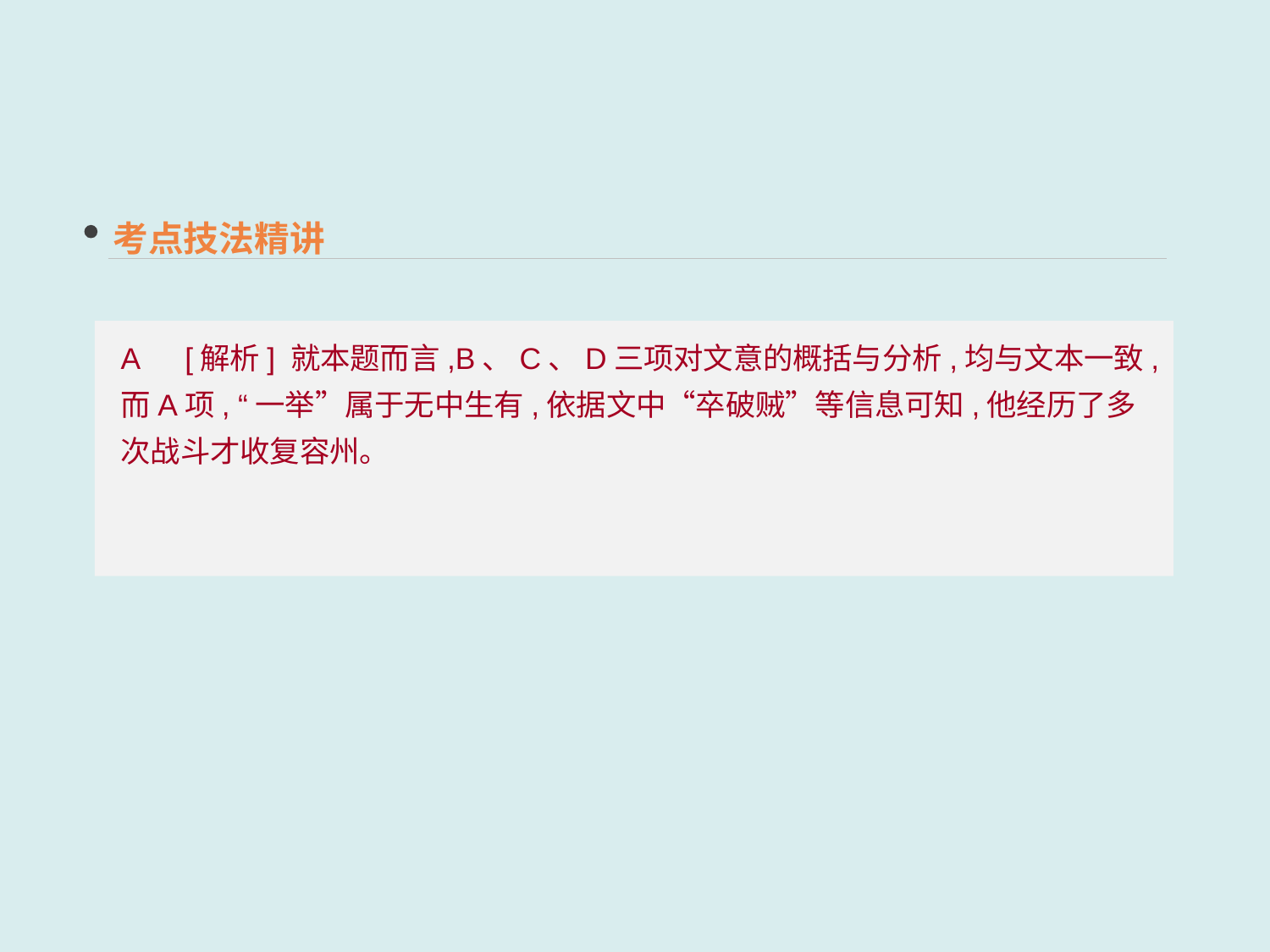

考点技法精讲

A　[解析] 就本题而言,B、C、D三项对文意的概括与分析,均与文本一致,而A项, “一举”属于无中生有,依据文中“卒破贼”等信息可知,他经历了多次战斗才收复容州。